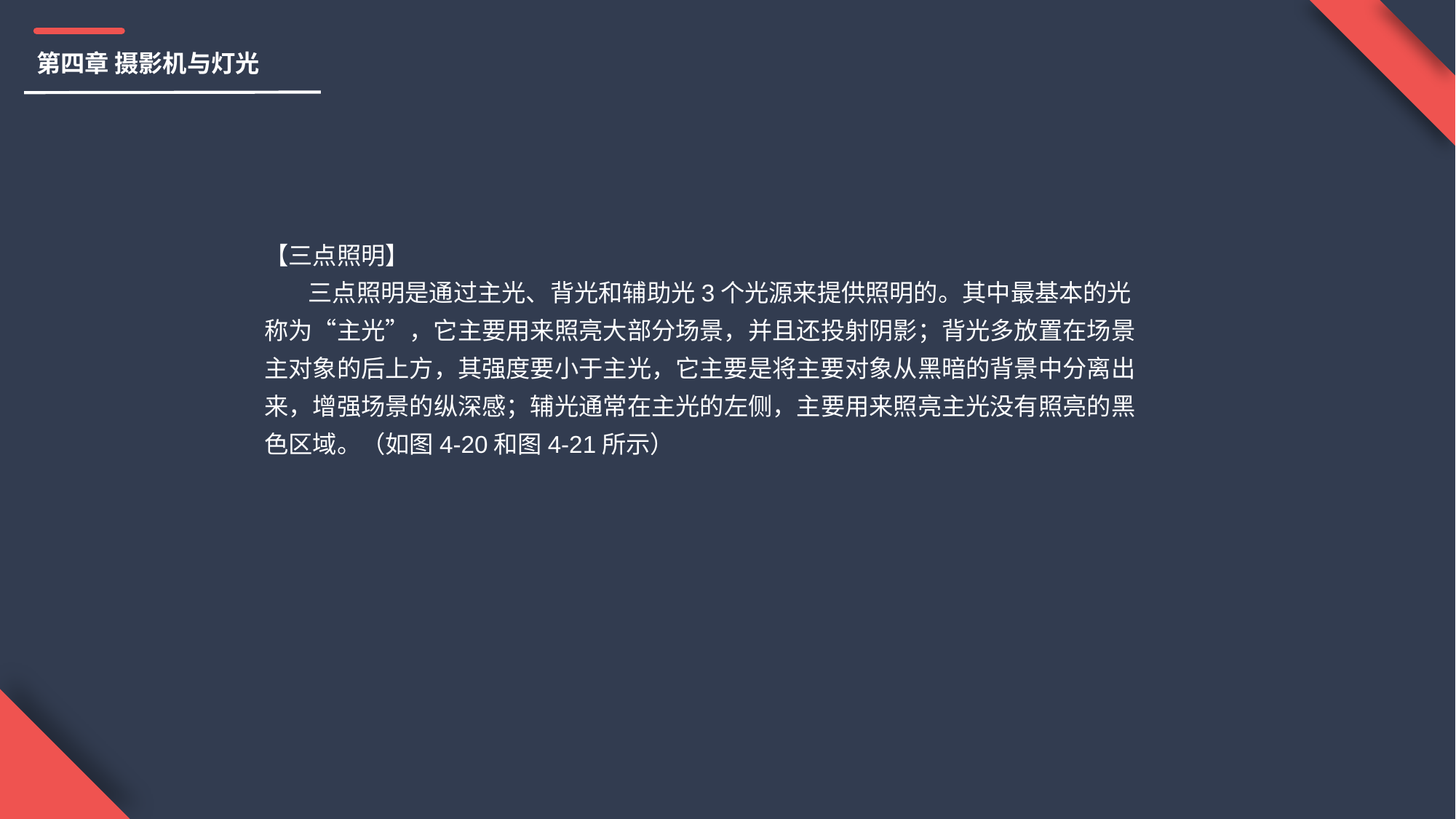

第四章 摄影机与灯光
【三点照明】
       三点照明是通过主光、背光和辅助光3个光源来提供照明的。其中最基本的光称为“主光”，它主要用来照亮大部分场景，并且还投射阴影；背光多放置在场景主对象的后上方，其强度要小于主光，它主要是将主要对象从黑暗的背景中分离出来，增强场景的纵深感；辅光通常在主光的左侧，主要用来照亮主光没有照亮的黑色区域。（如图4-20和图4-21所示）